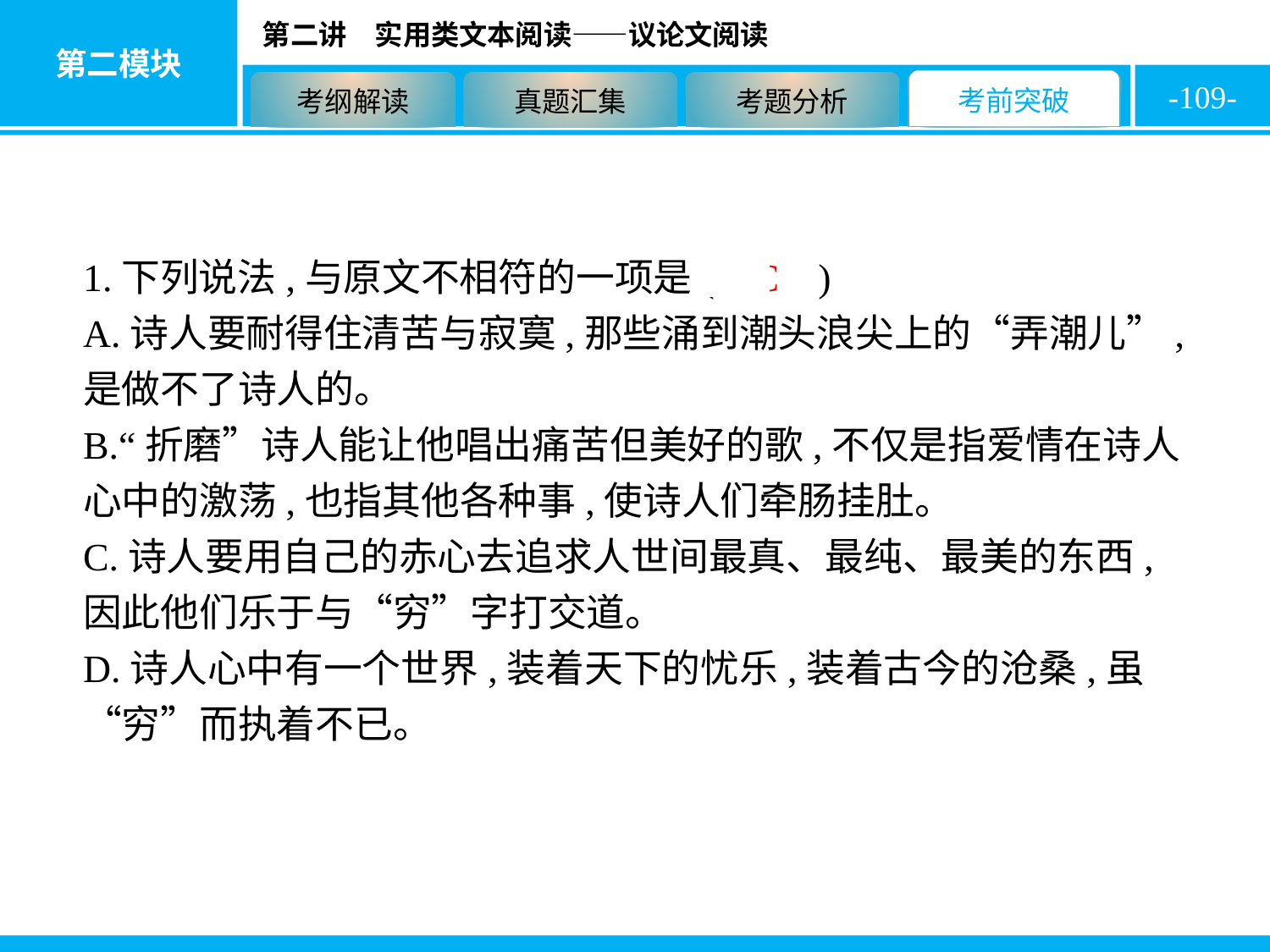

-109-
1.下列说法,与原文不相符的一项是(    C    )
A.诗人要耐得住清苦与寂寞,那些涌到潮头浪尖上的“弄潮儿”,是做不了诗人的。
B.“折磨”诗人能让他唱出痛苦但美好的歌,不仅是指爱情在诗人心中的激荡,也指其他各种事,使诗人们牵肠挂肚。
C.诗人要用自己的赤心去追求人世间最真、最纯、最美的东西,因此他们乐于与“穷”字打交道。
D.诗人心中有一个世界,装着天下的忧乐,装着古今的沧桑,虽“穷”而执着不已。